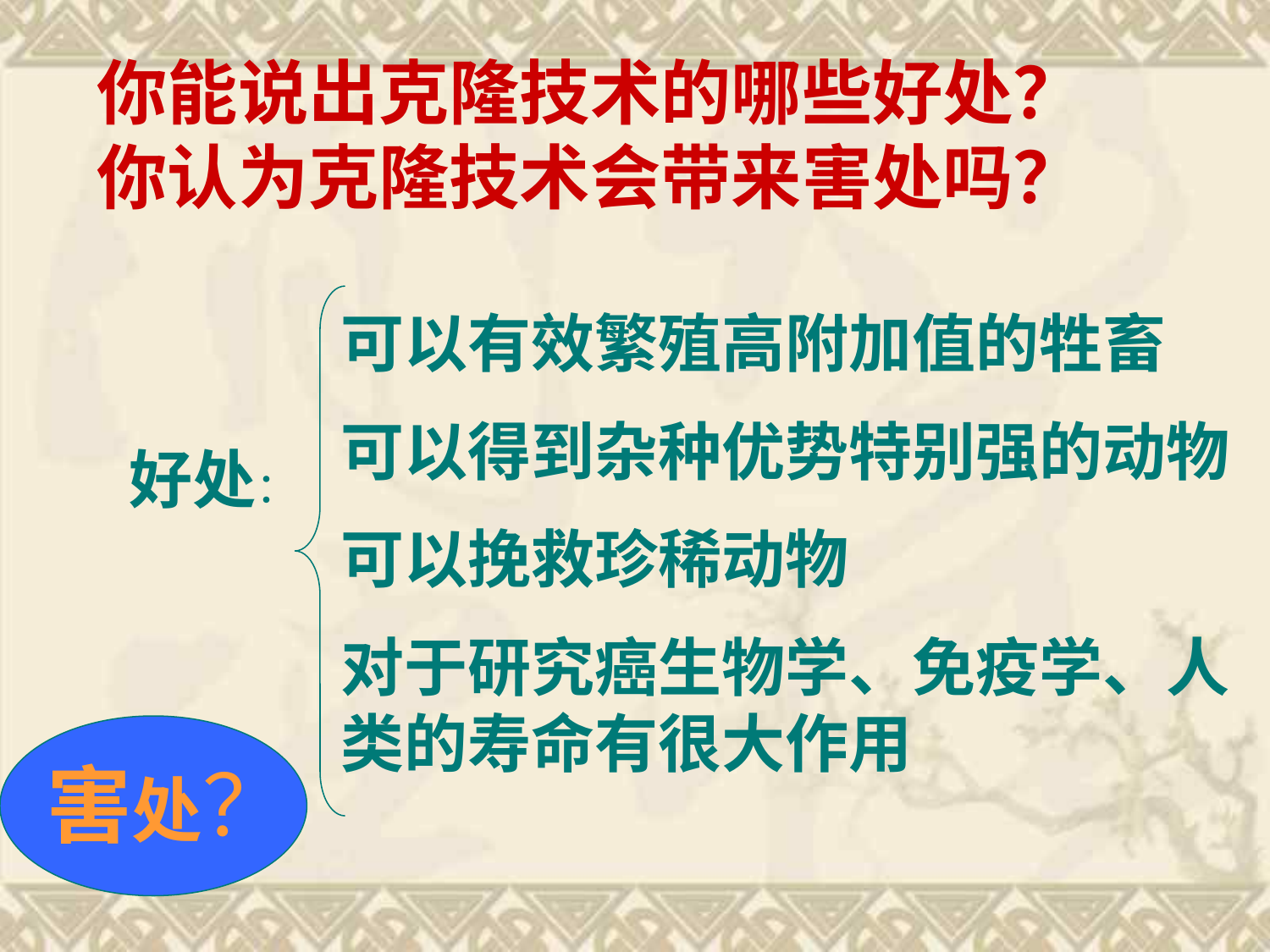

你能说出克隆技术的哪些好处？你认为克隆技术会带来害处吗？

可以有效繁殖高附加值的牲畜
可以得到杂种优势特别强的动物
可以挽救珍稀动物
对于研究癌生物学、免疫学、人类的寿命有很大作用
好处：

害处？